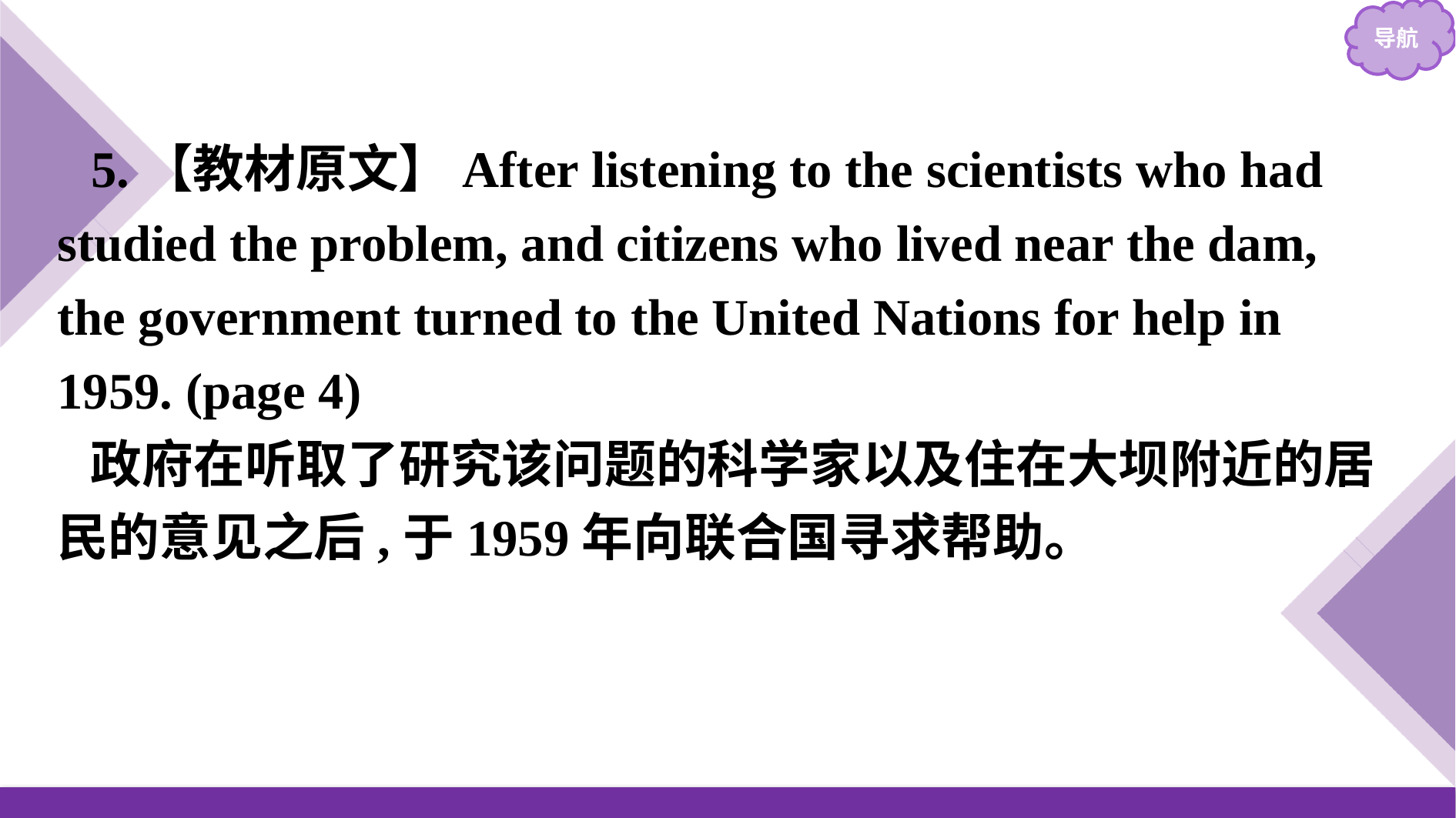

5.【教材原文】After listening to the scientists who had studied the problem, and citizens who lived near the dam, the government turned to the United Nations for help in 1959. (page 4)
政府在听取了研究该问题的科学家以及住在大坝附近的居民的意见之后,于1959年向联合国寻求帮助。